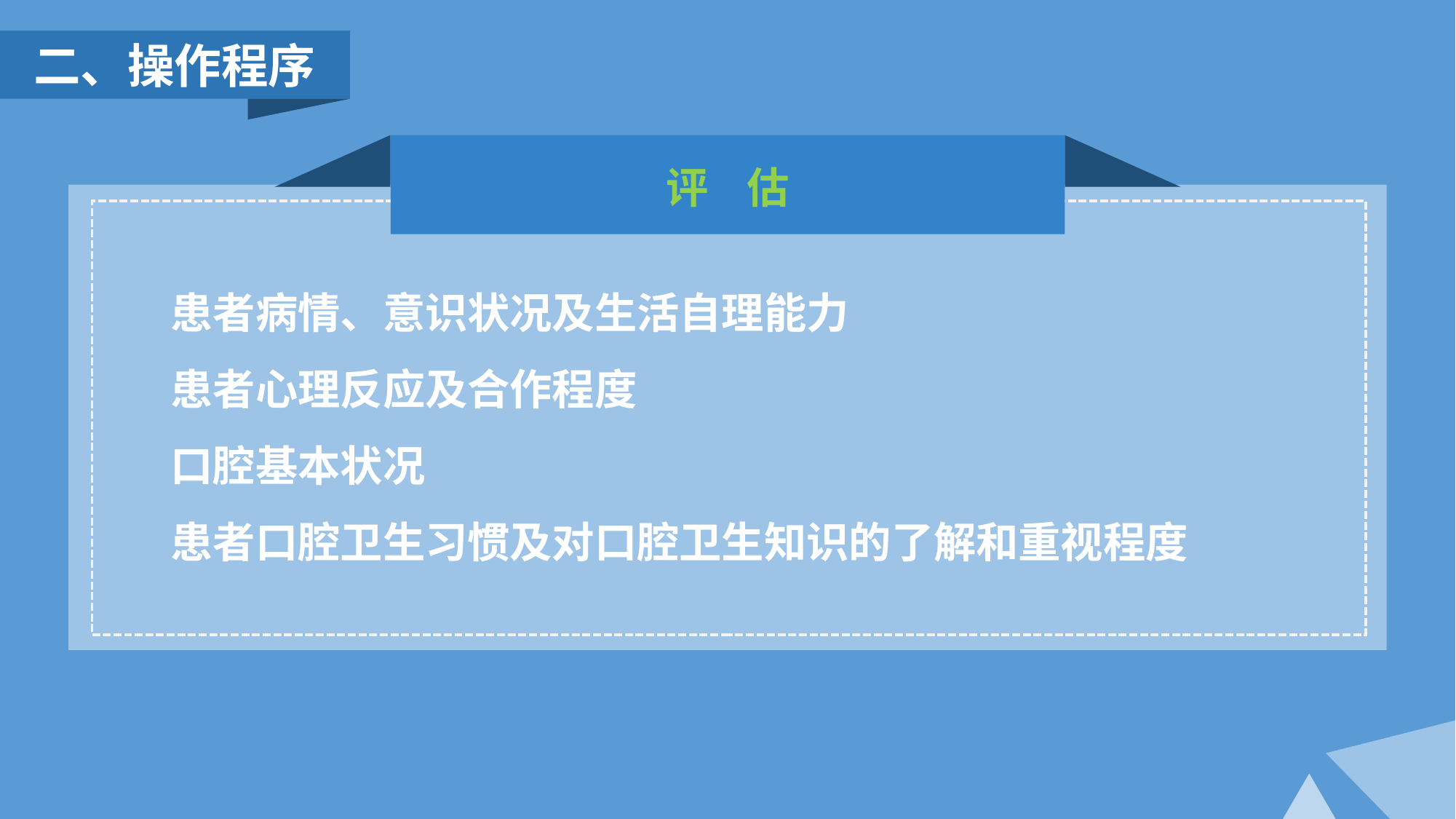

二、操作程序

评    估

患者病情、意识状况及生活自理能力
患者心理反应及合作程度
口腔基本状况
患者口腔卫生习惯及对口腔卫生知识的了解和重视程度